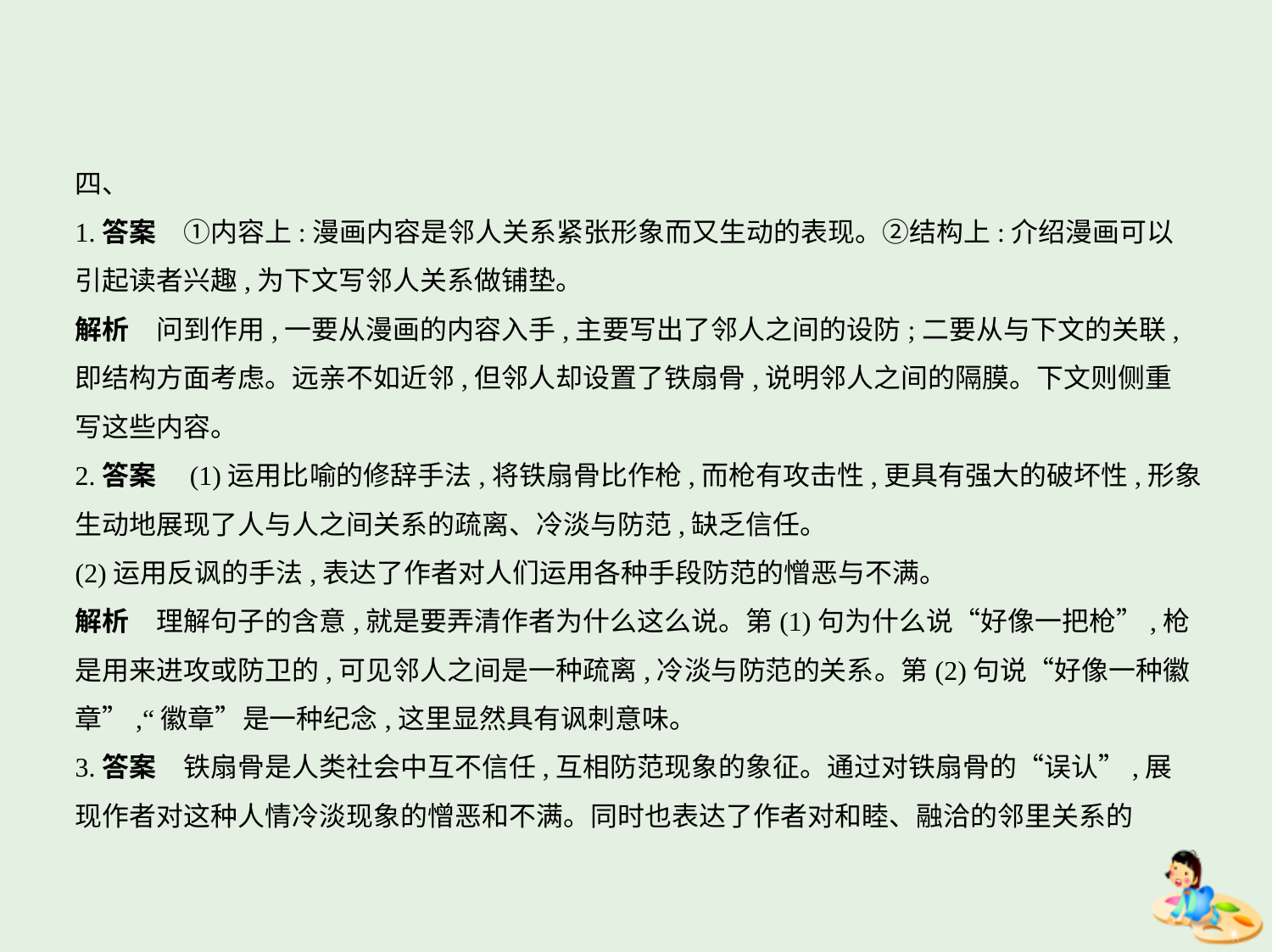

四、
1.答案　①内容上:漫画内容是邻人关系紧张形象而又生动的表现。②结构上:介绍漫画可以
引起读者兴趣,为下文写邻人关系做铺垫。
解析　问到作用,一要从漫画的内容入手,主要写出了邻人之间的设防;二要从与下文的关联,
即结构方面考虑。远亲不如近邻,但邻人却设置了铁扇骨,说明邻人之间的隔膜。下文则侧重
写这些内容。
2.答案　(1)运用比喻的修辞手法,将铁扇骨比作枪,而枪有攻击性,更具有强大的破坏性,形象
生动地展现了人与人之间关系的疏离、冷淡与防范,缺乏信任。
(2)运用反讽的手法,表达了作者对人们运用各种手段防范的憎恶与不满。
解析　理解句子的含意,就是要弄清作者为什么这么说。第(1)句为什么说“好像一把枪”,枪
是用来进攻或防卫的,可见邻人之间是一种疏离,冷淡与防范的关系。第(2)句说“好像一种徽
章”,“徽章”是一种纪念,这里显然具有讽刺意味。
3.答案　铁扇骨是人类社会中互不信任,互相防范现象的象征。通过对铁扇骨的“误认”,展
现作者对这种人情冷淡现象的憎恶和不满。同时也表达了作者对和睦、融洽的邻里关系的